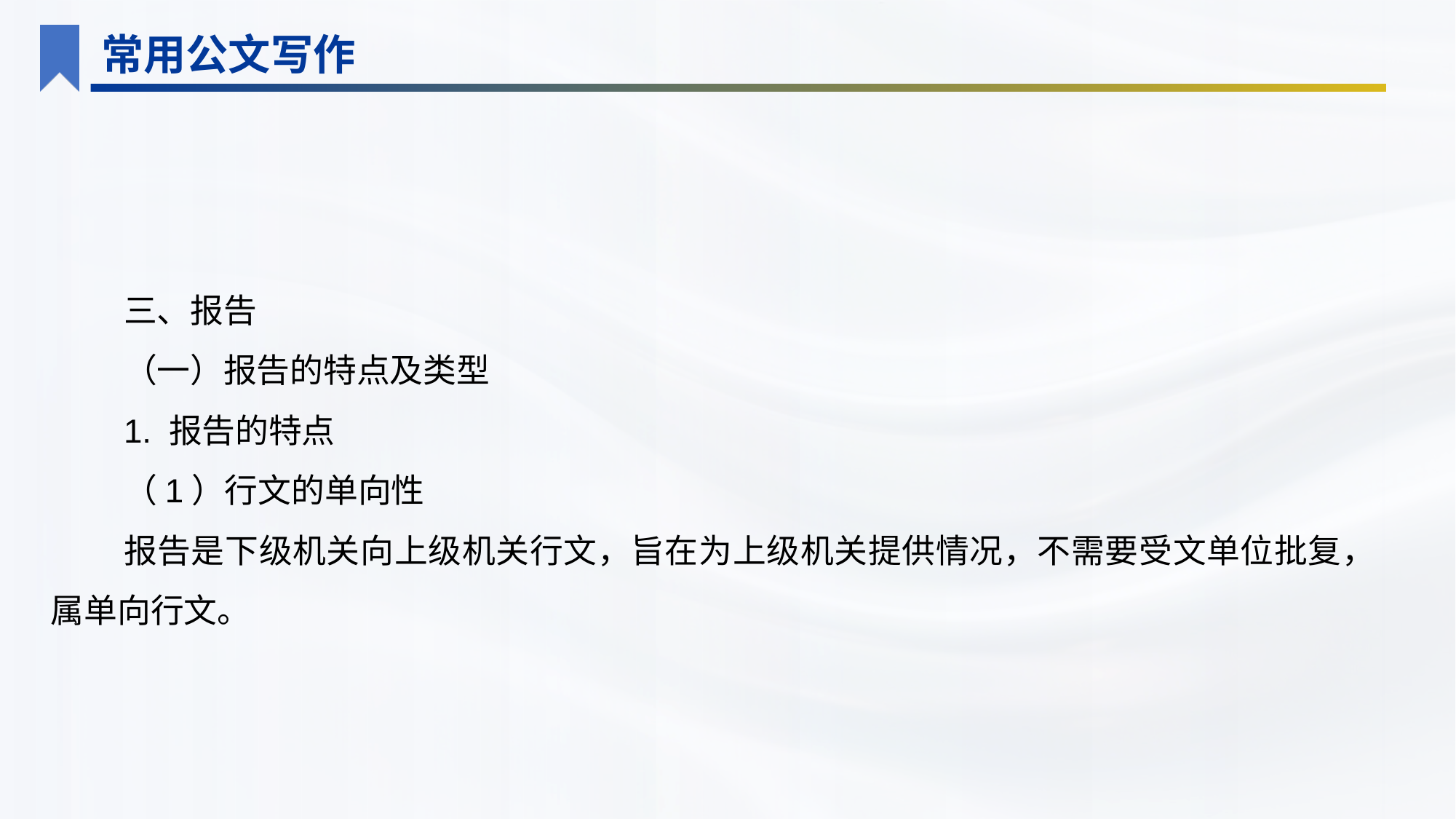

常用公文写作
三、报告
（一）报告的特点及类型
1. 报告的特点
（1）行文的单向性
报告是下级机关向上级机关行文，旨在为上级机关提供情况，不需要受文单位批复，属单向行文。